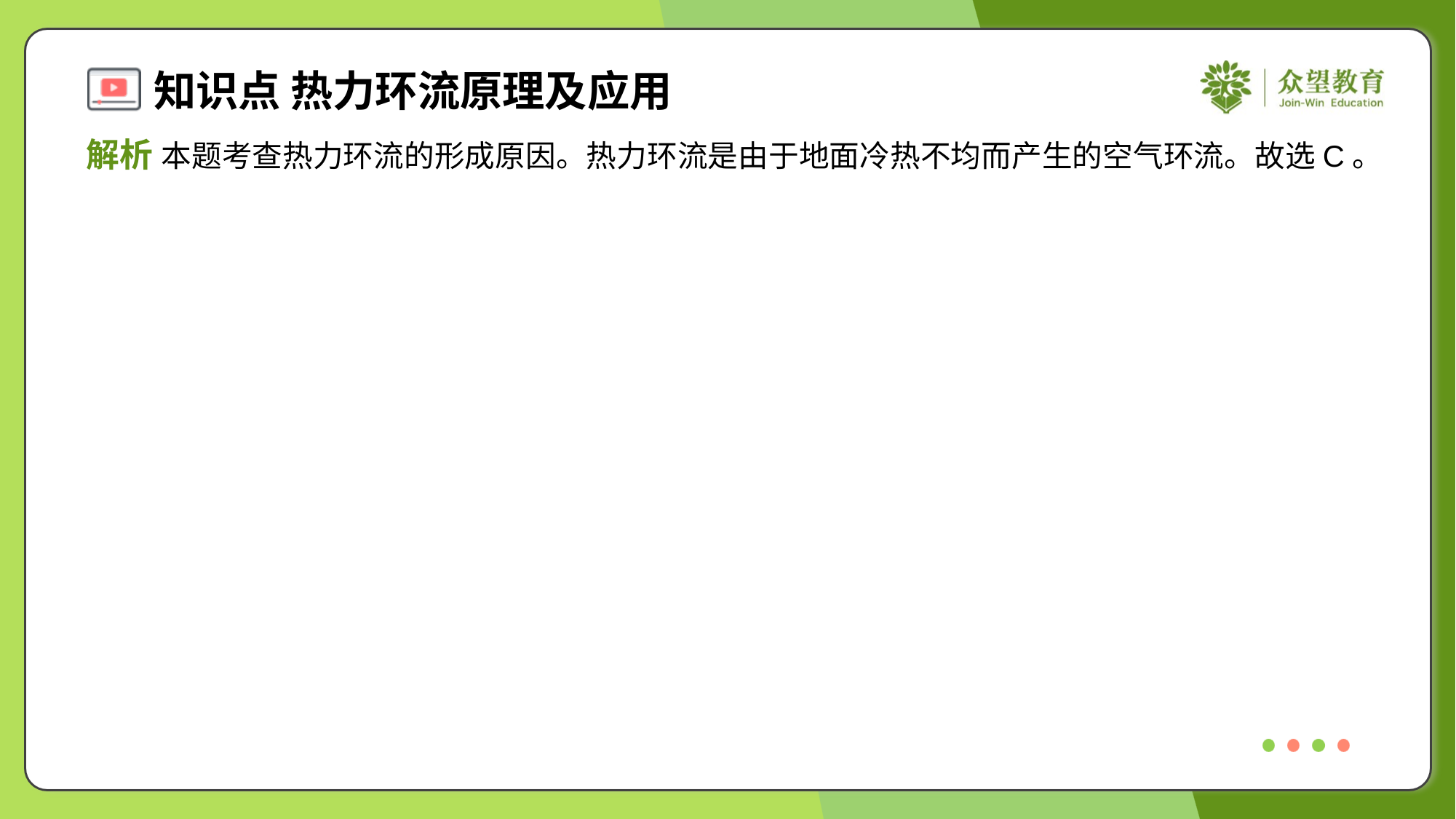

解析 本题考查热力环流的形成原因。热力环流是由于地面冷热不均而产生的空气环流。故选C。